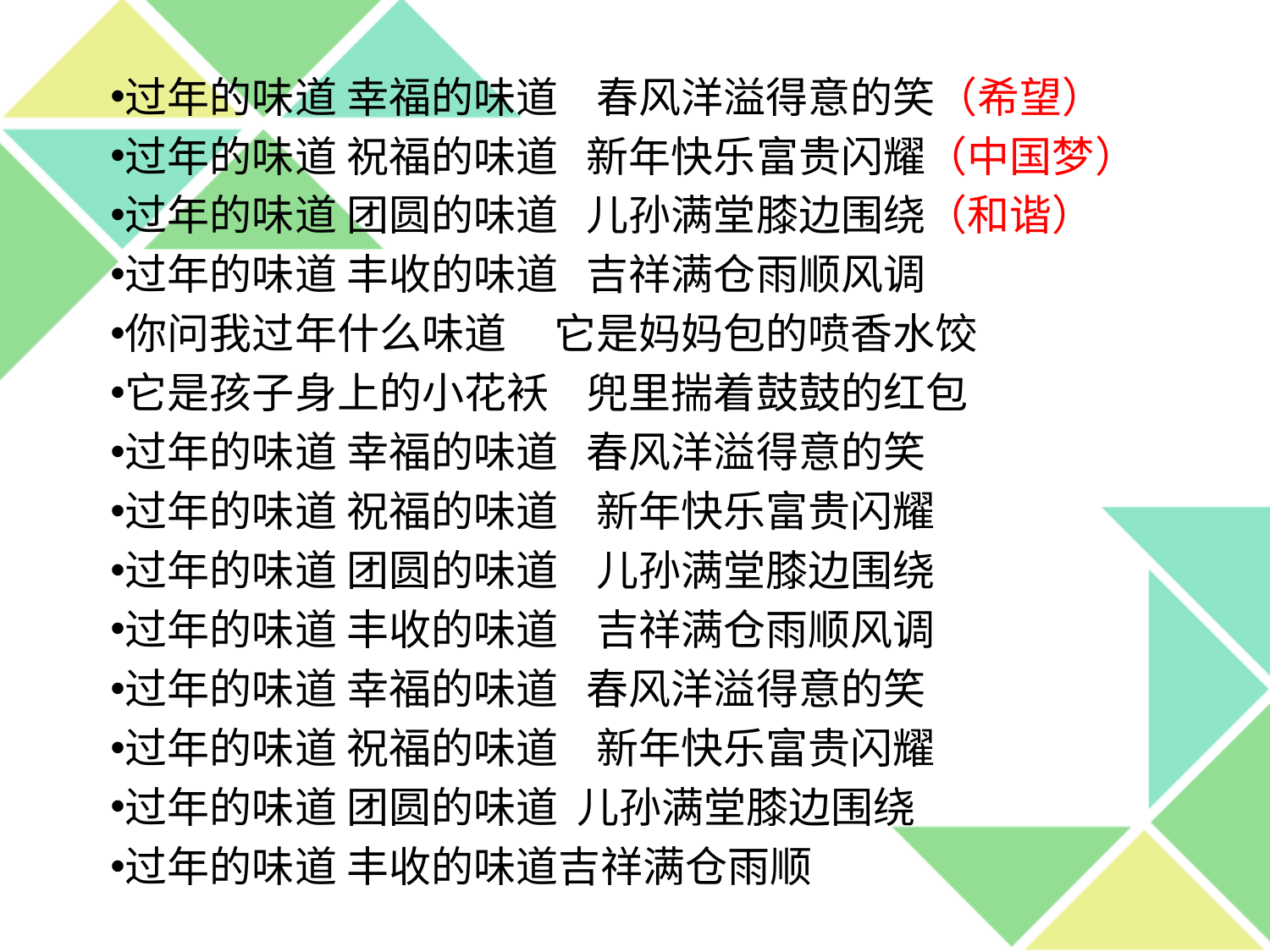

过年的味道 幸福的味道    春风洋溢得意的笑（希望）
过年的味道 祝福的味道   新年快乐富贵闪耀（中国梦）
过年的味道 团圆的味道   儿孙满堂膝边围绕（和谐）
过年的味道 丰收的味道   吉祥满仓雨顺风调
你问我过年什么味道     它是妈妈包的喷香水饺
它是孩子身上的小花袄    兜里揣着鼓鼓的红包
过年的味道 幸福的味道   春风洋溢得意的笑
过年的味道 祝福的味道    新年快乐富贵闪耀
过年的味道 团圆的味道    儿孙满堂膝边围绕
过年的味道 丰收的味道    吉祥满仓雨顺风调
过年的味道 幸福的味道   春风洋溢得意的笑
过年的味道 祝福的味道    新年快乐富贵闪耀
过年的味道 团圆的味道  儿孙满堂膝边围绕
过年的味道 丰收的味道吉祥满仓雨顺